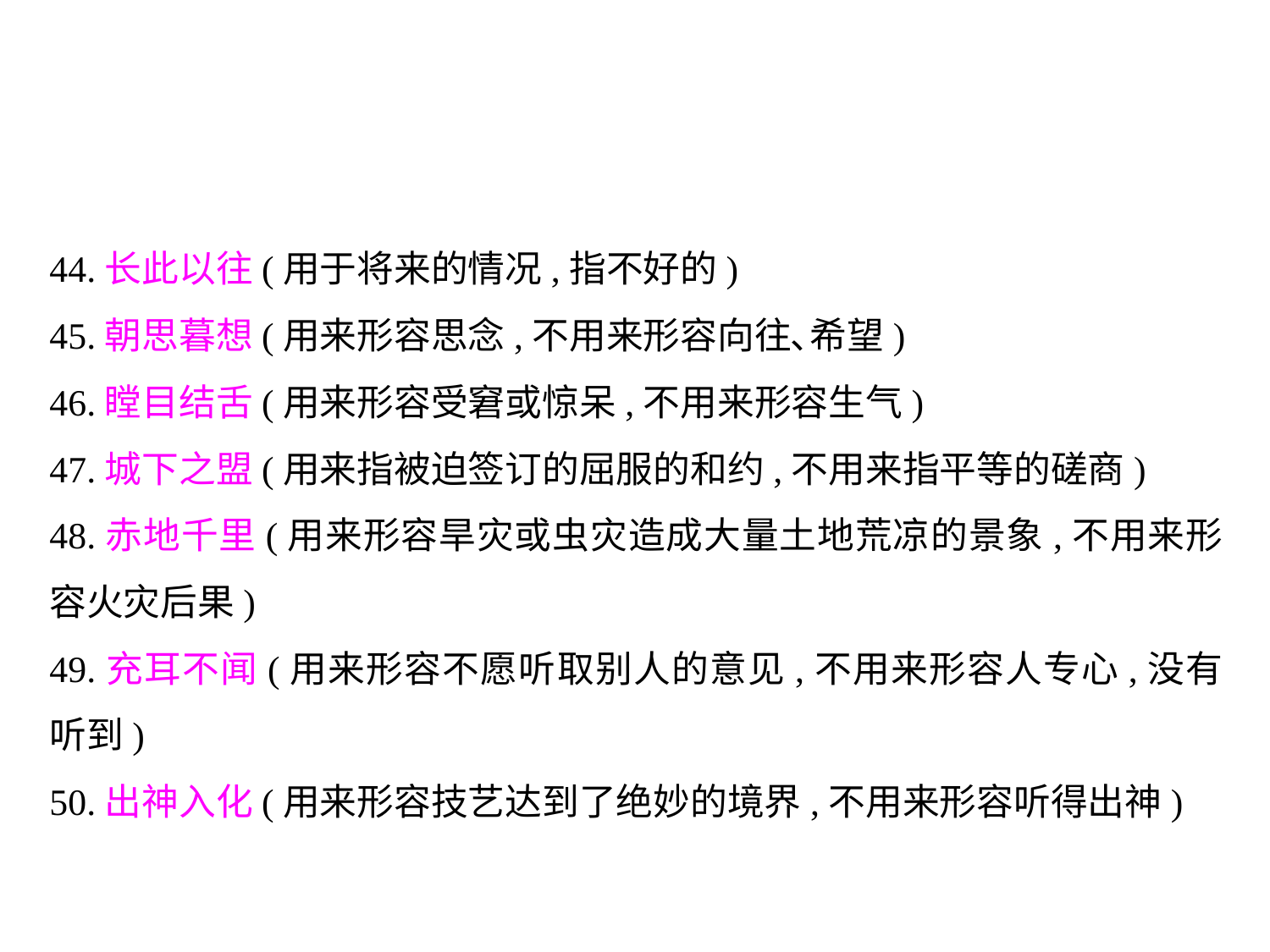

44.长此以往(用于将来的情况,指不好的)
45.朝思暮想(用来形容思念,不用来形容向往､希望)
46.瞠目结舌(用来形容受窘或惊呆,不用来形容生气)
47.城下之盟(用来指被迫签订的屈服的和约,不用来指平等的磋商)
48.赤地千里(用来形容旱灾或虫灾造成大量土地荒凉的景象,不用来形容火灾后果)
49.充耳不闻(用来形容不愿听取别人的意见,不用来形容人专心,没有听到)
50.出神入化(用来形容技艺达到了绝妙的境界,不用来形容听得出神)